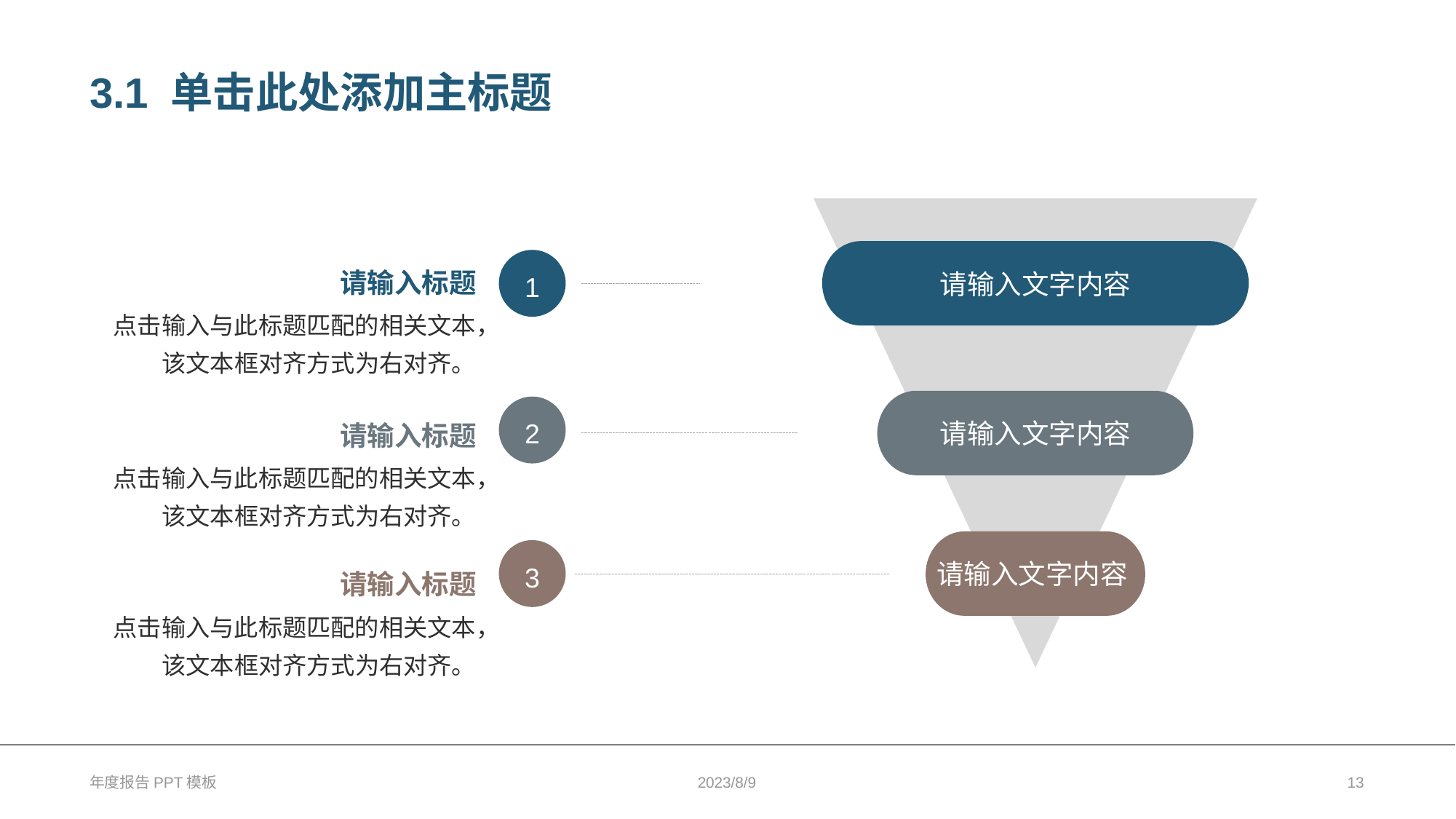

# 3.1 单击此处添加主标题

请输入文字内容
1
请输入标题
点击输入与此标题匹配的相关文本，该文本框对齐方式为右对齐。
请输入文字内容
2
请输入标题
点击输入与此标题匹配的相关文本，该文本框对齐方式为右对齐。
请输入文字内容
3
请输入标题
点击输入与此标题匹配的相关文本，该文本框对齐方式为右对齐。
年度报告PPT模板
2023/8/9
13